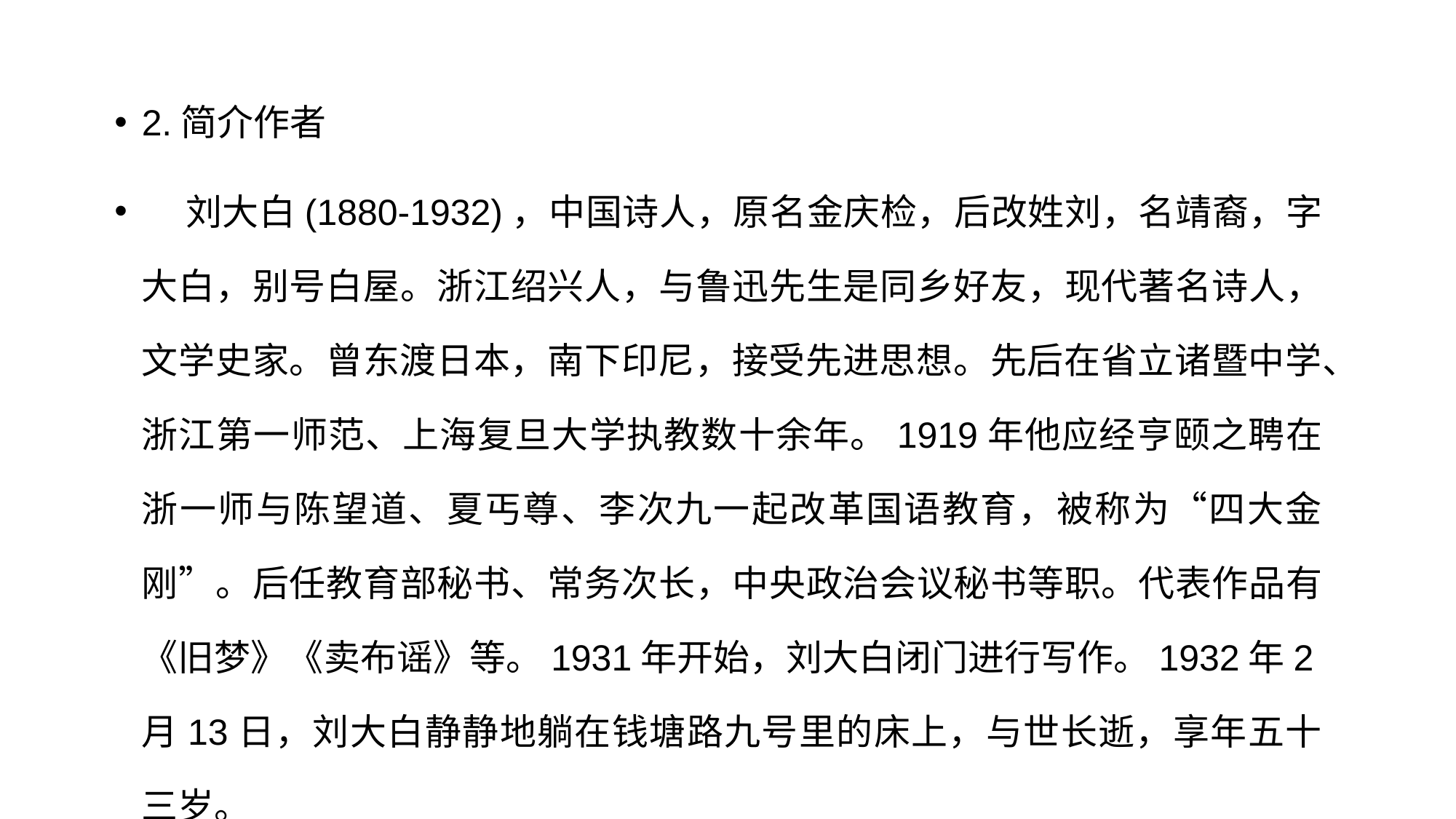

2.简介作者
    刘大白(1880-1932)，中国诗人，原名金庆检，后改姓刘，名靖裔，字大白，别号白屋。浙江绍兴人，与鲁迅先生是同乡好友，现代著名诗人，文学史家。曾东渡日本，南下印尼，接受先进思想。先后在省立诸暨中学、浙江第一师范、上海复旦大学执教数十余年。1919年他应经亨颐之聘在浙一师与陈望道、夏丐尊、李次九一起改革国语教育，被称为“四大金刚”。后任教育部秘书、常务次长，中央政治会议秘书等职。代表作品有《旧梦》《卖布谣》等。1931年开始，刘大白闭门进行写作。1932年2月13日，刘大白静静地躺在钱塘路九号里的床上，与世长逝，享年五十三岁。